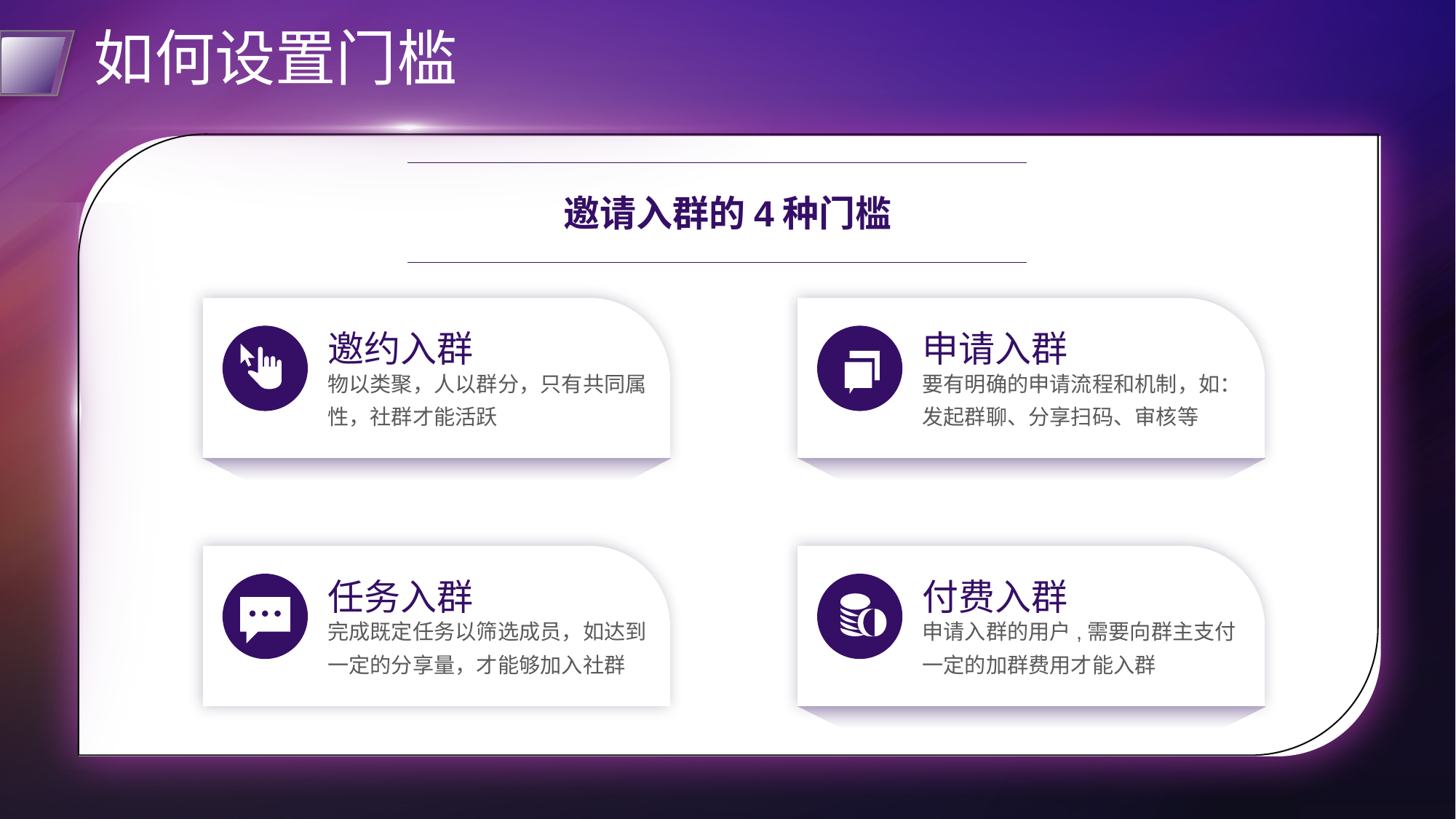

# 如何设置门槛
邀请入群的4种门槛
电商体量增速迅猛
电商体量增速迅猛

邀约入群
申请入群

物以类聚，人以群分，只有共同属性，社群才能活跃
要有明确的申请流程和机制，如：发起群聊、分享扫码、审核等

电商体量增速迅猛
电商体量增速迅猛

任务入群
付费入群

完成既定任务以筛选成员，如达到一定的分享量，才能够加入社群
申请入群的用户,需要向群主支付一定的加群费用才能入群